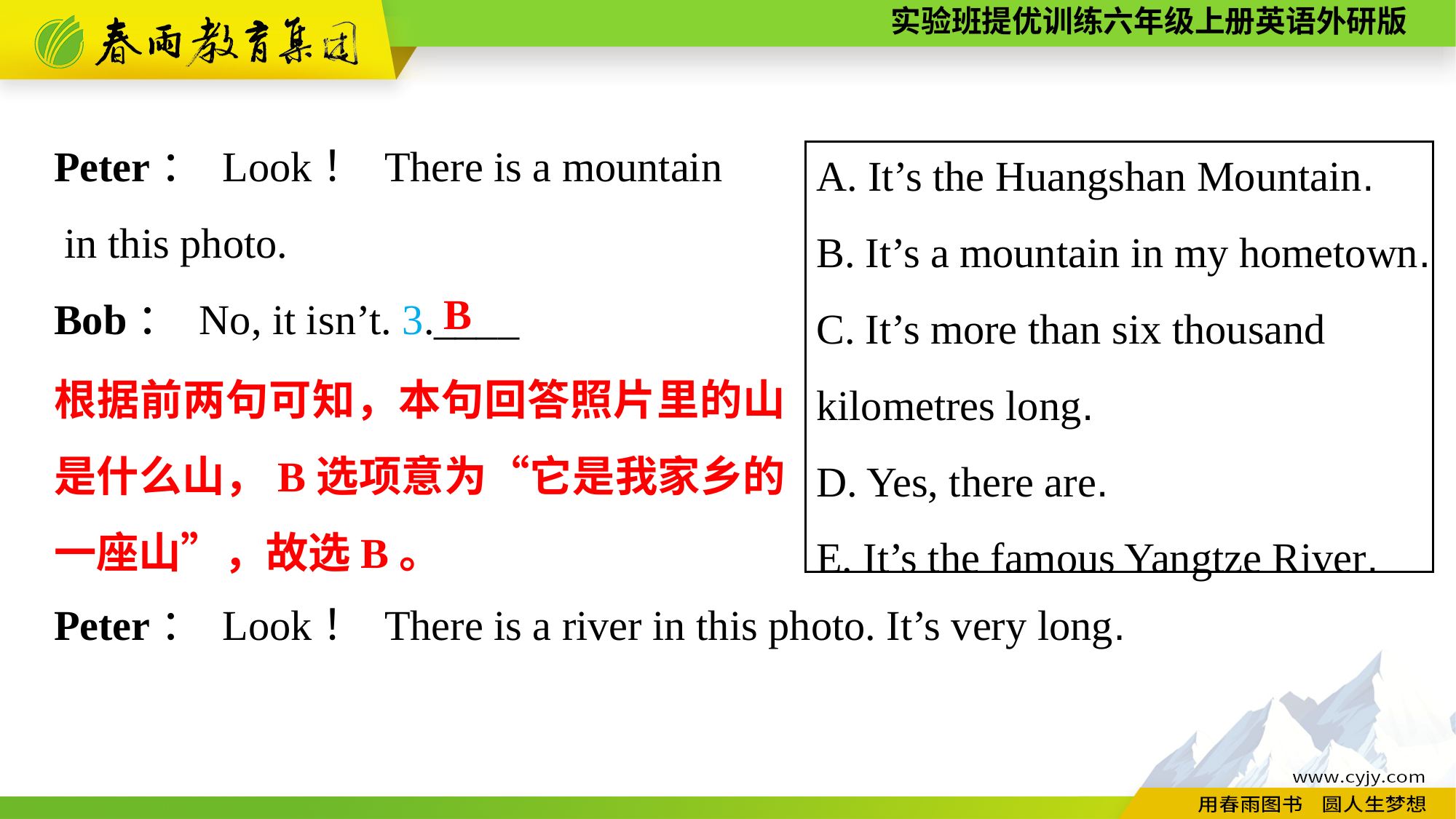

Peter： Look！ There is a mountain
 in this photo.
Bob： No, it isn’t. 3.____

Peter： Look！ There is a river in this photo. It’s very long.
A. It’s the Huangshan Mountain.
B. It’s a mountain in my hometown.
C. It’s more than six thousand
kilometres long.
D. Yes, there are.
E. It’s the famous Yangtze River.

B
根据前两句可知，本句回答照片里的山是什么山，B选项意为“它是我家乡的一座山”，故选B。